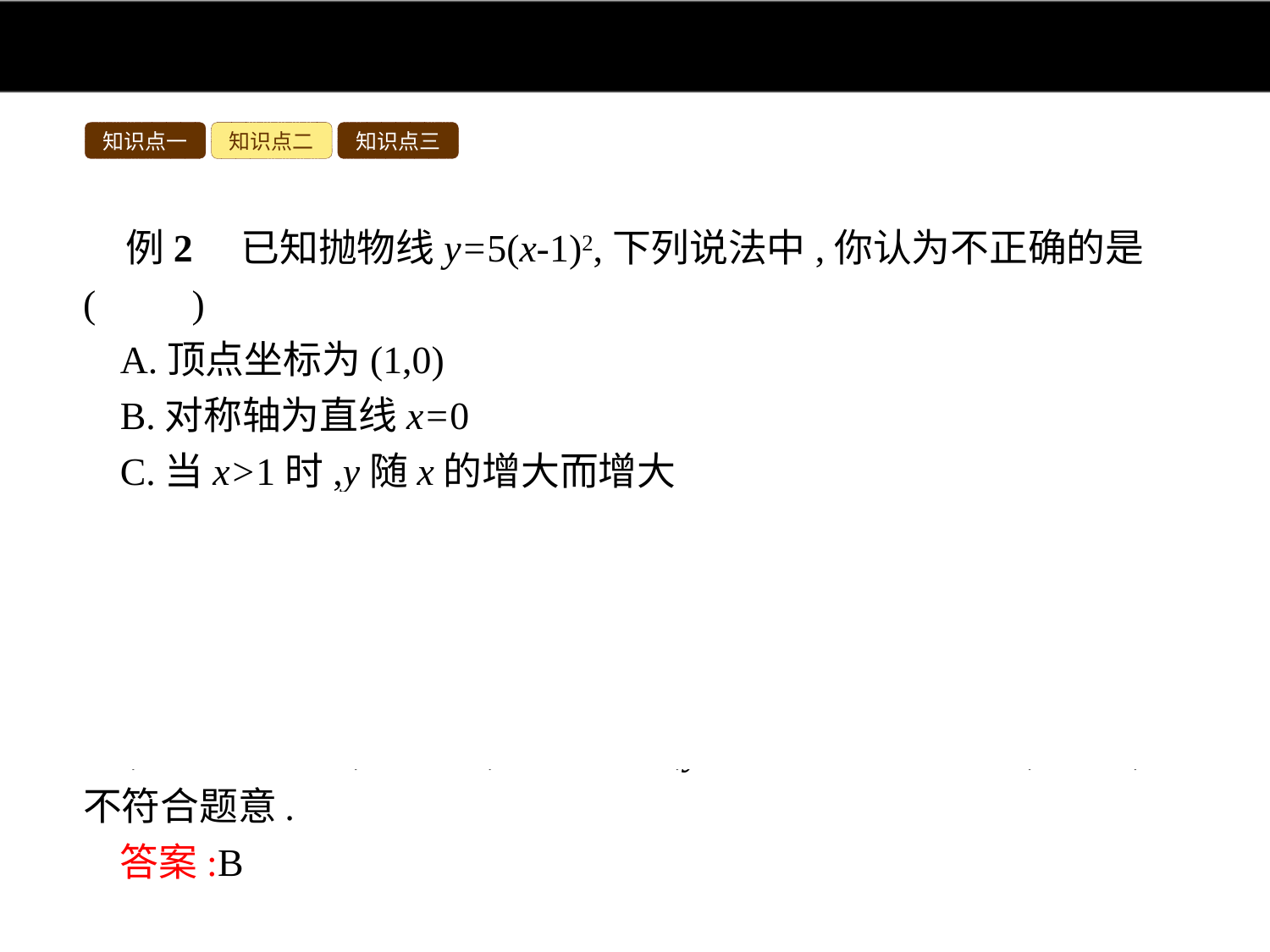

知识点一
知识点二
知识点三
例2　已知抛物线y=5(x-1)2,下列说法中,你认为不正确的是(　　)
A.顶点坐标为(1,0)
B.对称轴为直线x=0
C.当x>1时,y随x的增大而增大
D.当x<1时,y随x的增大而减小
解析:根据二次函数y=5(x-1)2的性质,利用排除法求解.对于A,顶点坐标为(1,0),正确,不符合题意;对于B,对称轴为直线x=1,错误,符合题意;对于C,当x>1时,y随x的增大而增大,正确,不符合题意;对于D,当x<1时,y随x的增大而减小,正确,不符合题意.
答案:B